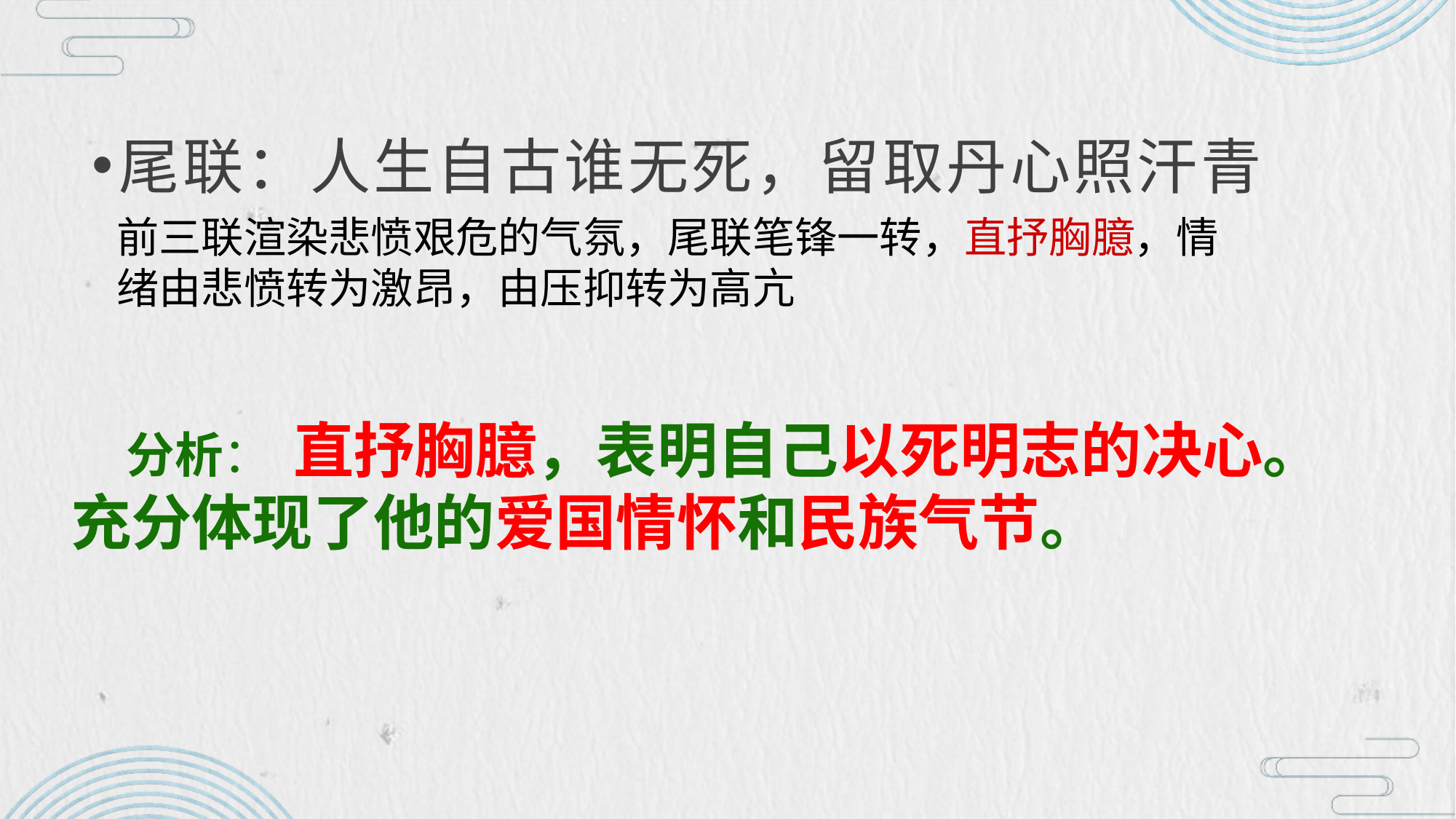

#
尾联：人生自古谁无死，留取丹心照汗青
前三联渲染悲愤艰危的气氛，尾联笔锋一转，直抒胸臆，情绪由悲愤转为激昂，由压抑转为高亢
    分析：  直抒胸臆，表明自己以死明志的决心。充分体现了他的爱国情怀和民族气节。